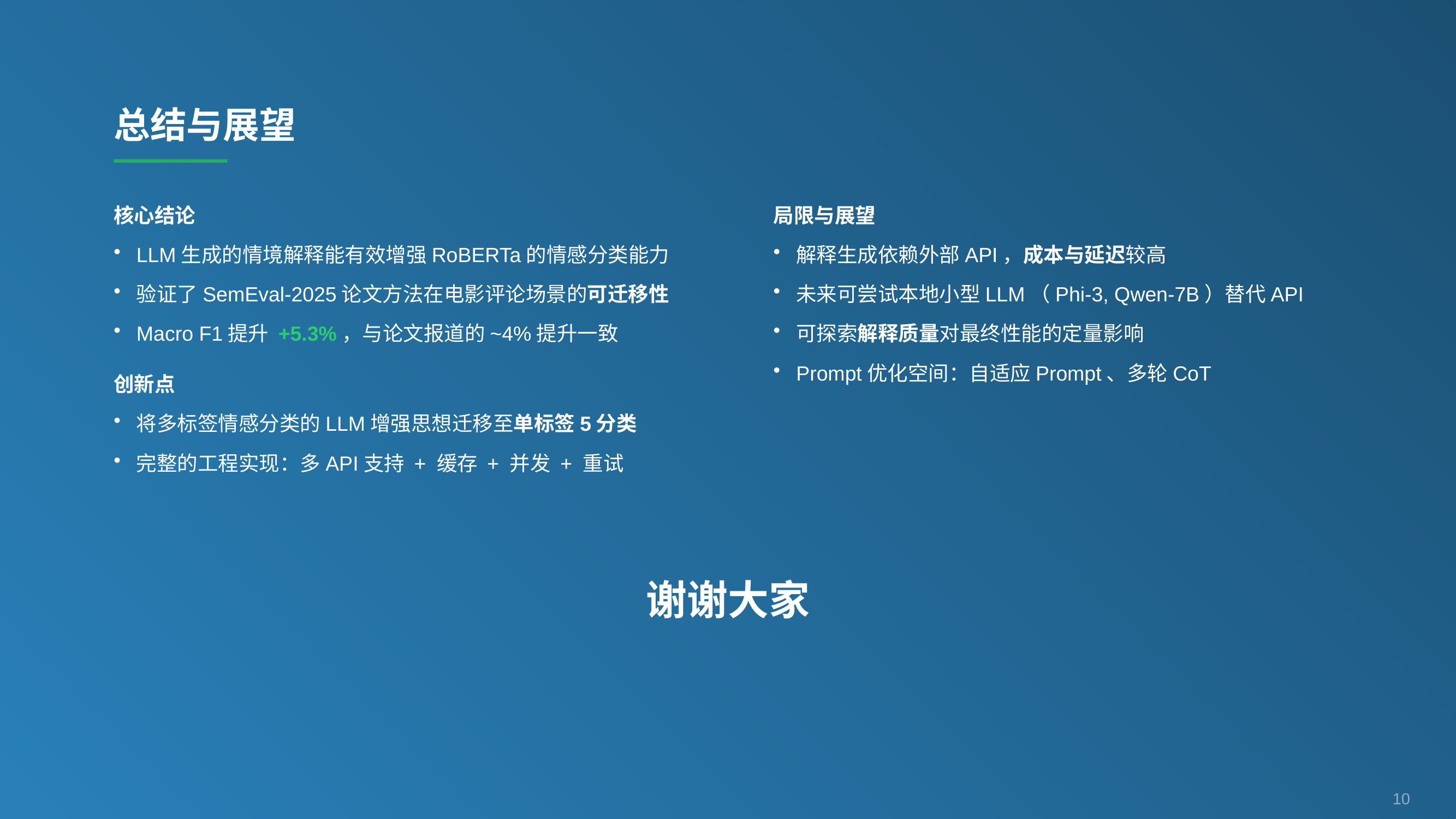

总结与展望

核心结论
LLM生成的情境解释能有效增强RoBERTa的情感分类能力
验证了SemEval-2025论文方法在电影评论场景的可迁移性
Macro F1提升 +5.3%，与论文报道的~4%提升一致
创新点
将多标签情感分类的LLM增强思想迁移至单标签5分类
完整的工程实现：多API支持 + 缓存 + 并发 + 重试
局限与展望
解释生成依赖外部API，成本与延迟较高
未来可尝试本地小型LLM（Phi-3, Qwen-7B）替代API
可探索解释质量对最终性能的定量影响
Prompt优化空间：自适应Prompt、多轮CoT
谢谢大家

10